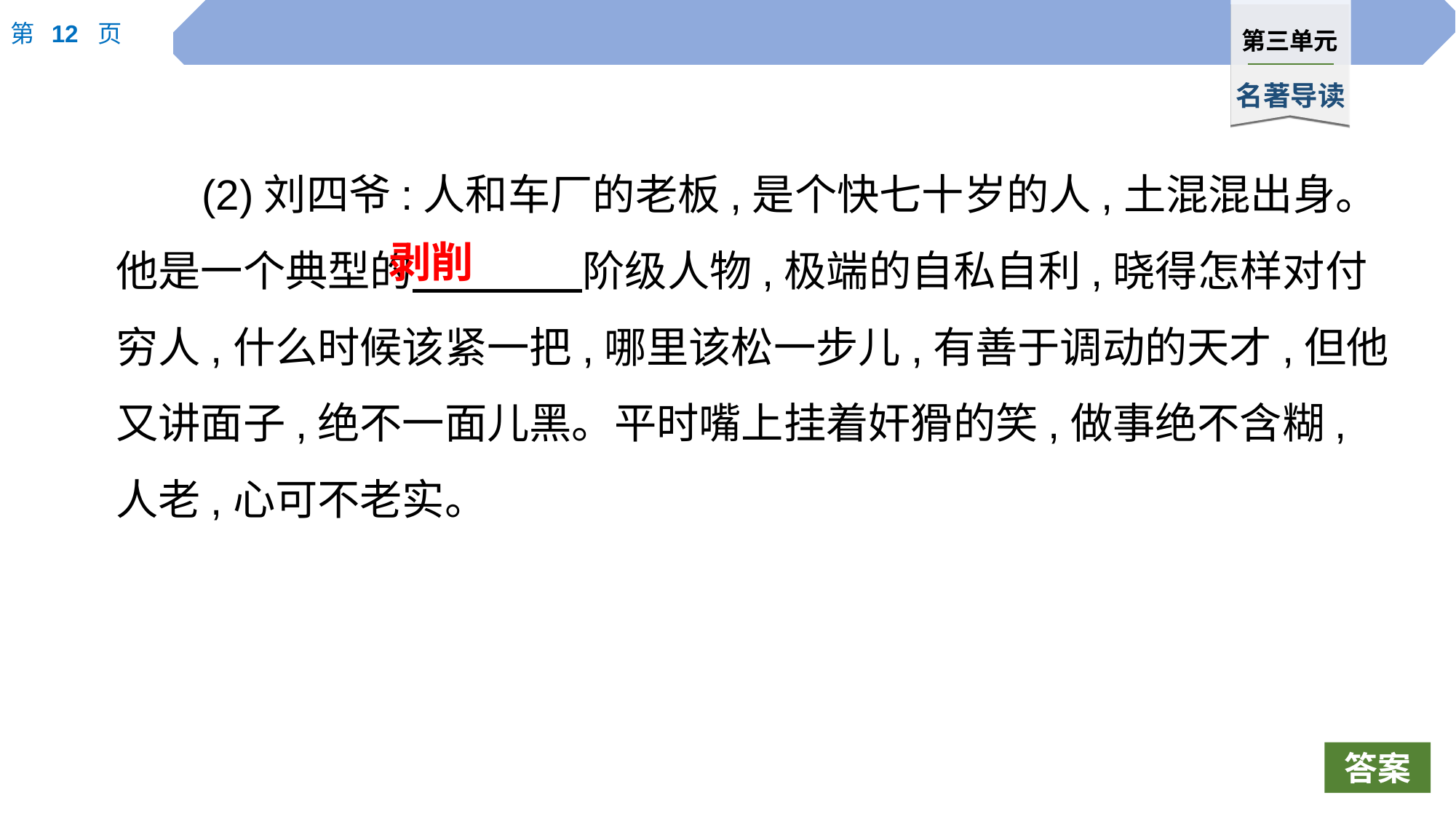

(2)刘四爷:人和车厂的老板,是个快七十岁的人,土混混出身。他是一个典型的　         　阶级人物,极端的自私自利,晓得怎样对付穷人,什么时候该紧一把,哪里该松一步儿,有善于调动的天才,但他又讲面子,绝不一面儿黑。平时嘴上挂着奸猾的笑,做事绝不含糊,人老,心可不老实。
剥削
答案